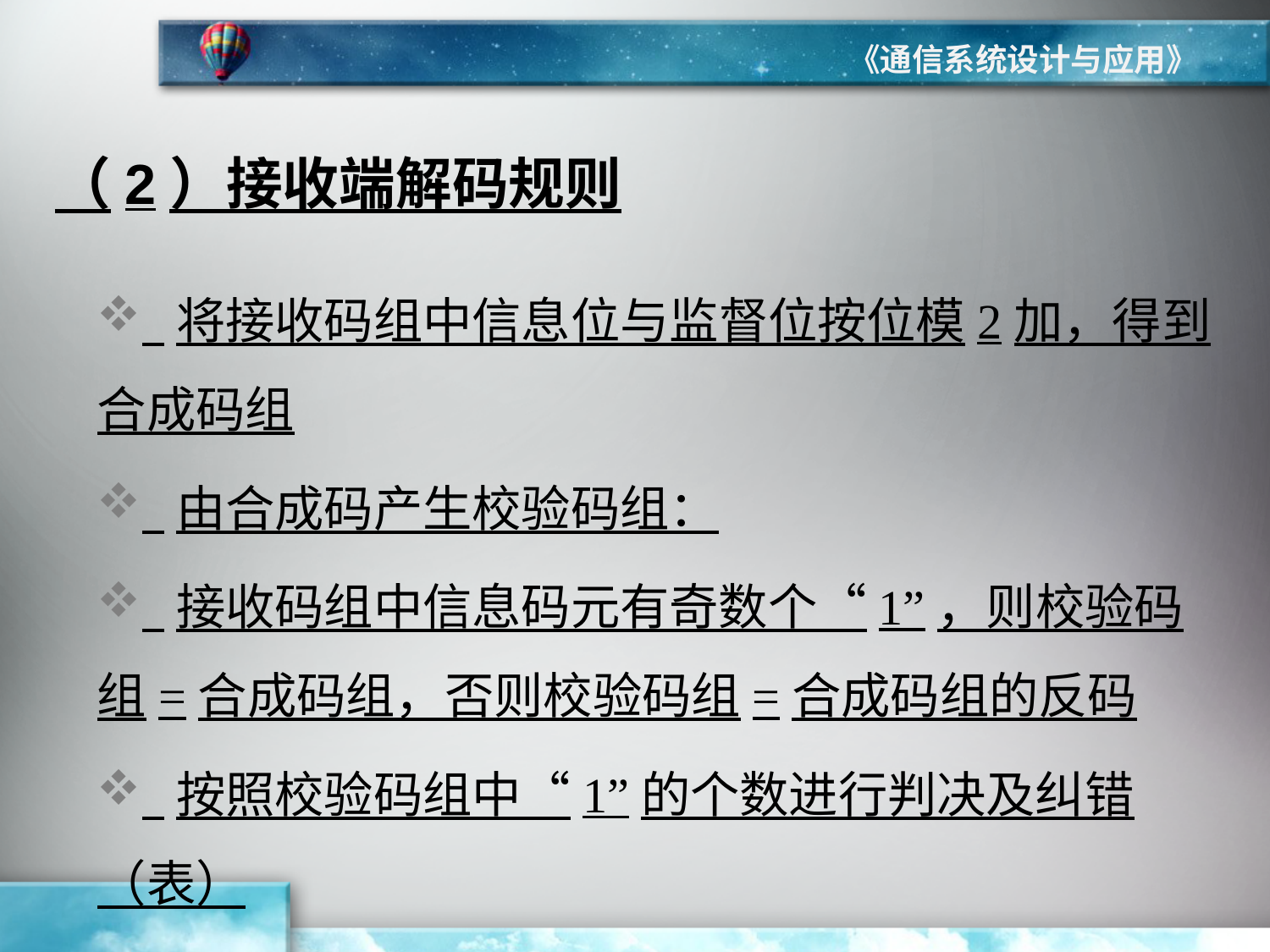

《通信系统设计与应用》
（2）接收端解码规则
  将接收码组中信息位与监督位按位模2加，得到合成码组
  由合成码产生校验码组：
  接收码组中信息码元有奇数个“1”，则校验码组=合成码组，否则校验码组=合成码组的反码
  按照校验码组中“1”的个数进行判决及纠错（表）